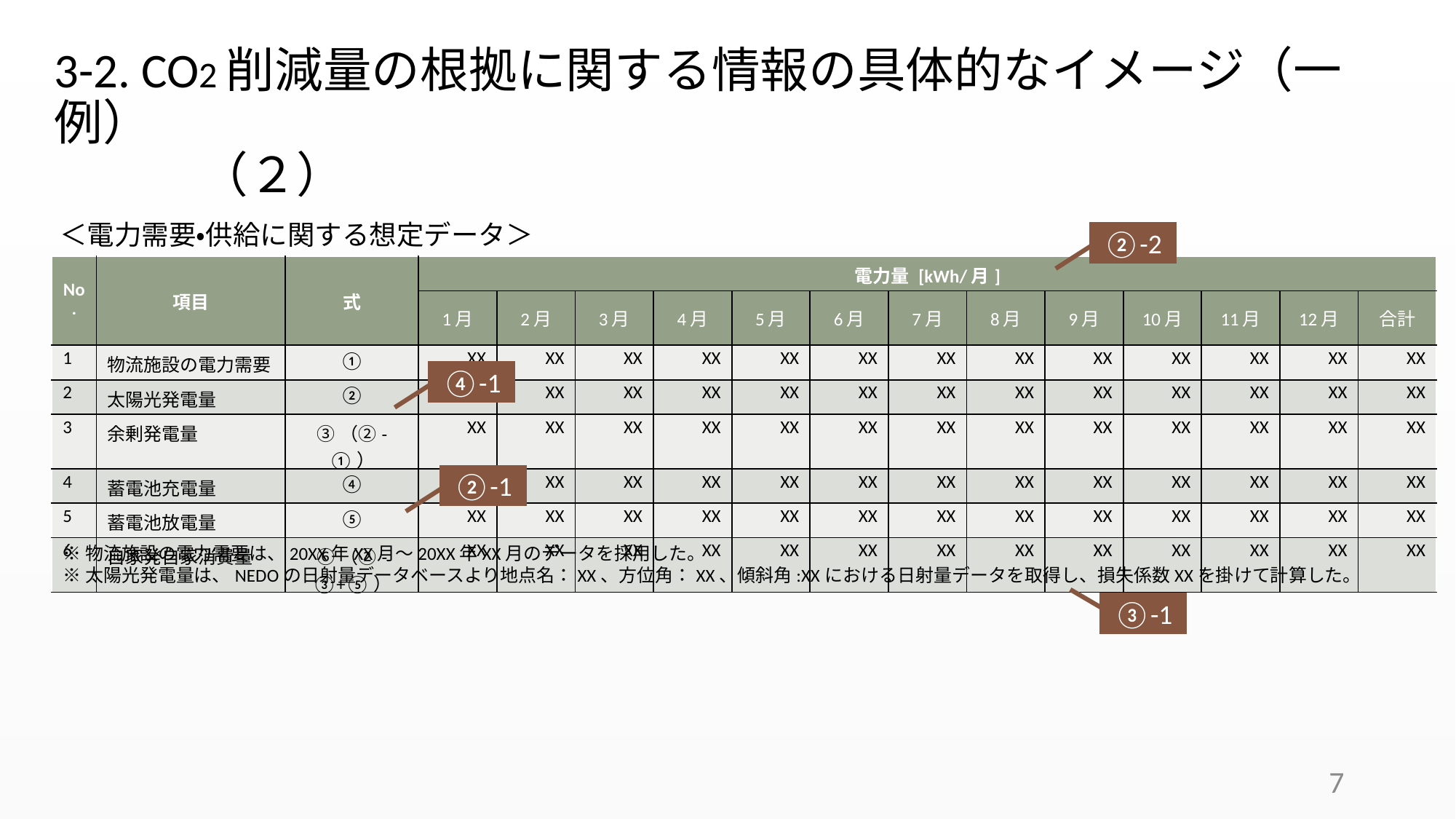

3-2. CO2削減量の根拠に関する情報の具体的なイメージ（一例）　　
　　　（２）
＜電力需要・供給に関する想定データ＞
②-2
| No. | 項目 | 式 | 電力量 [kWh/月] |  |  |  |  |  |  |  |  |  |  |  |  |
| --- | --- | --- | --- | --- | --- | --- | --- | --- | --- | --- | --- | --- | --- | --- | --- |
| No. | 項目 |  | 1月 | 2月 | 3月 | 4月 | 5月 | 6月 | 7月 | 8月 | 9月 | 10月 | 11月 | 12月 | 合計 |
| 1 | 物流施設の電力需要 | ① | XX | XX | XX | XX | XX | XX | XX | XX | XX | XX | XX | XX | XX |
| 2 | 太陽光発電量 | ② | XX | XX | XX | XX | XX | XX | XX | XX | XX | XX | XX | XX | XX |
| 3 | 余剰発電量 | ③（②-①） | XX | XX | XX | XX | XX | XX | XX | XX | XX | XX | XX | XX | XX |
| 4 | 蓄電池充電量 | ④ | XX | XX | XX | XX | XX | XX | XX | XX | XX | XX | XX | XX | XX |
| 5 | 蓄電池放電量 | ⑤ | XX | XX | XX | XX | XX | XX | XX | XX | XX | XX | XX | XX | XX |
| 6 | 自家発自家消費量 | ⑥（②-③+⑤） | XX | XX | XX | XX | XX | XX | XX | XX | XX | XX | XX | XX | XX |
④-1
②-1
※物流施設の電力需要は、20XX年XX月～20XX年XX月のデータを採用した。
※太陽光発電量は、NEDOの日射量データベースより地点名：XX、方位角：XX、傾斜角:XXにおける日射量データを取得し、損失係数XXを掛けて計算した。
③-1
7